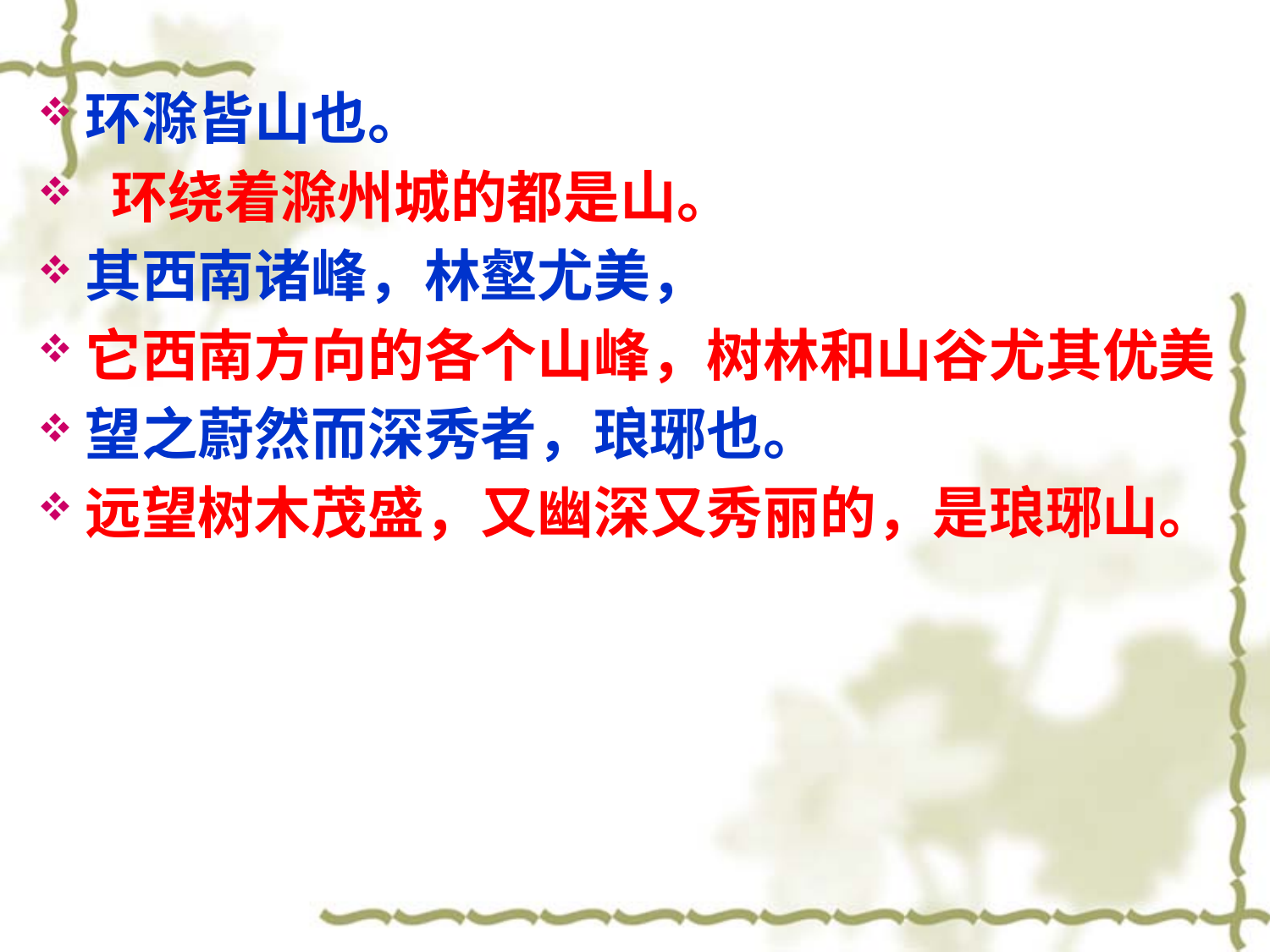

环滁皆山也。
 环绕着滁州城的都是山。
其西南诸峰，林壑尤美，
它西南方向的各个山峰，树林和山谷尤其优美
望之蔚然而深秀者，琅琊也。
远望树木茂盛，又幽深又秀丽的，是琅琊山。